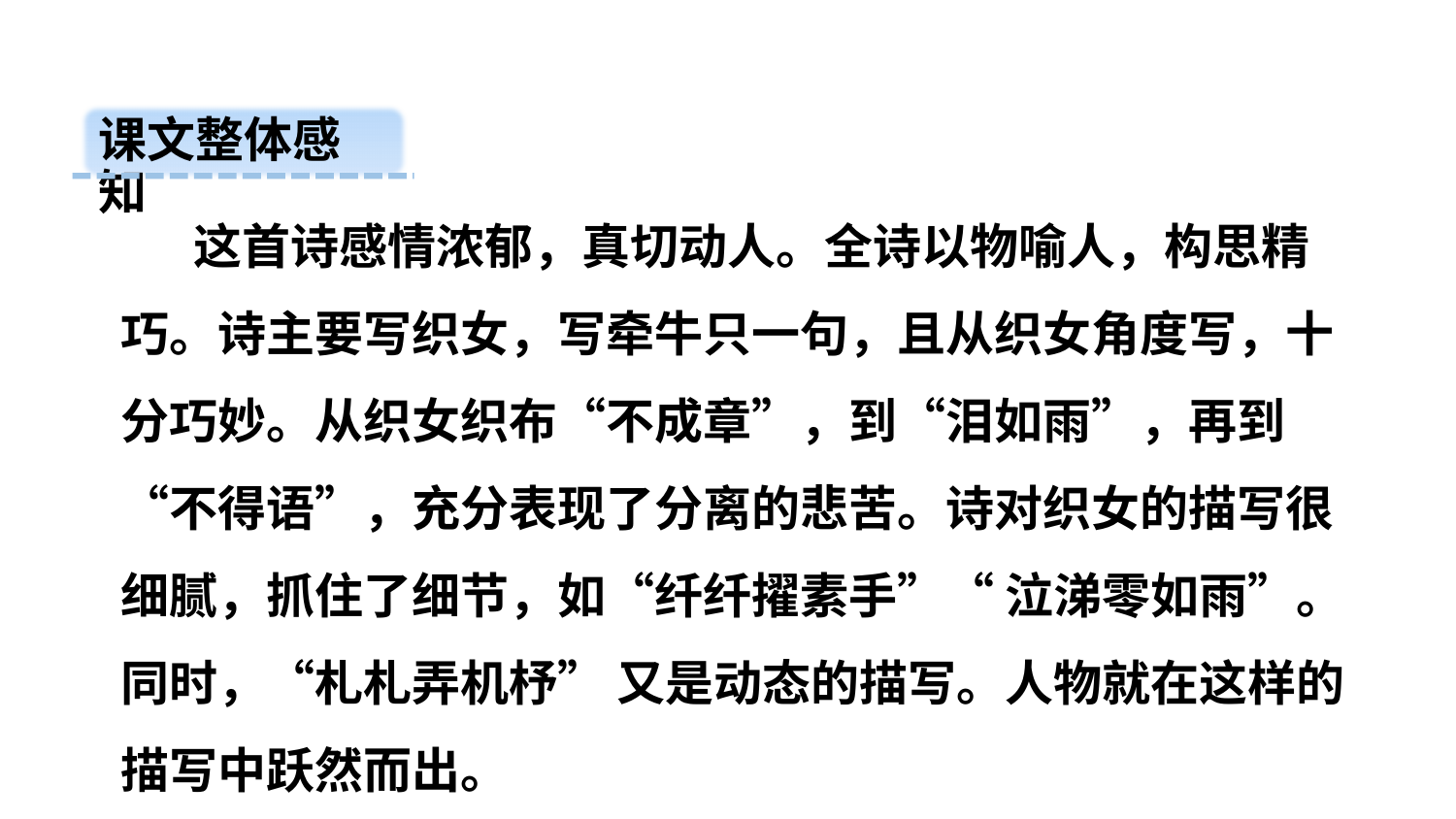

课文整体感知

这首诗感情浓郁，真切动人。全诗以物喻人，构思精巧。诗主要写织女，写牵牛只一句，且从织女角度写，十分巧妙。从织女织布“不成章”，到“泪如雨”，再到“不得语”，充分表现了分离的悲苦。诗对织女的描写很细腻，抓住了细节，如“纤纤擢素手”“ 泣涕零如雨”。同时，“札札弄机杼” 又是动态的描写。人物就在这样的描写中跃然而出。